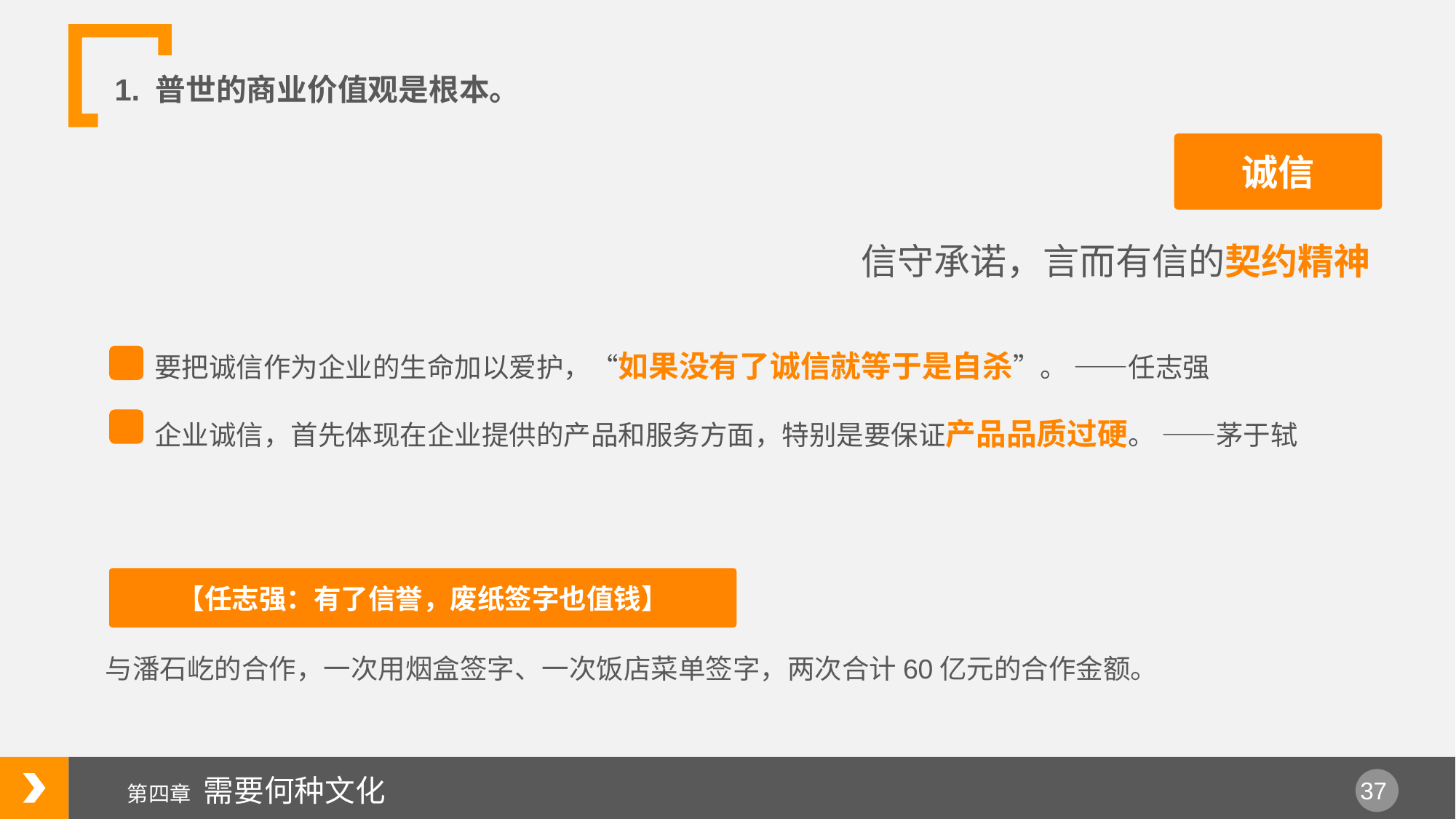

1. 普世的商业价值观是根本。
诚信
信守承诺，言而有信的契约精神
要把诚信作为企业的生命加以爱护，“如果没有了诚信就等于是自杀”。 ——任志强

企业诚信，首先体现在企业提供的产品和服务方面，特别是要保证产品品质过硬。 ——茅于轼

【任志强：有了信誉，废纸签字也值钱】
与潘石屹的合作，一次用烟盒签字、一次饭店菜单签字，两次合计60亿元的合作金额。